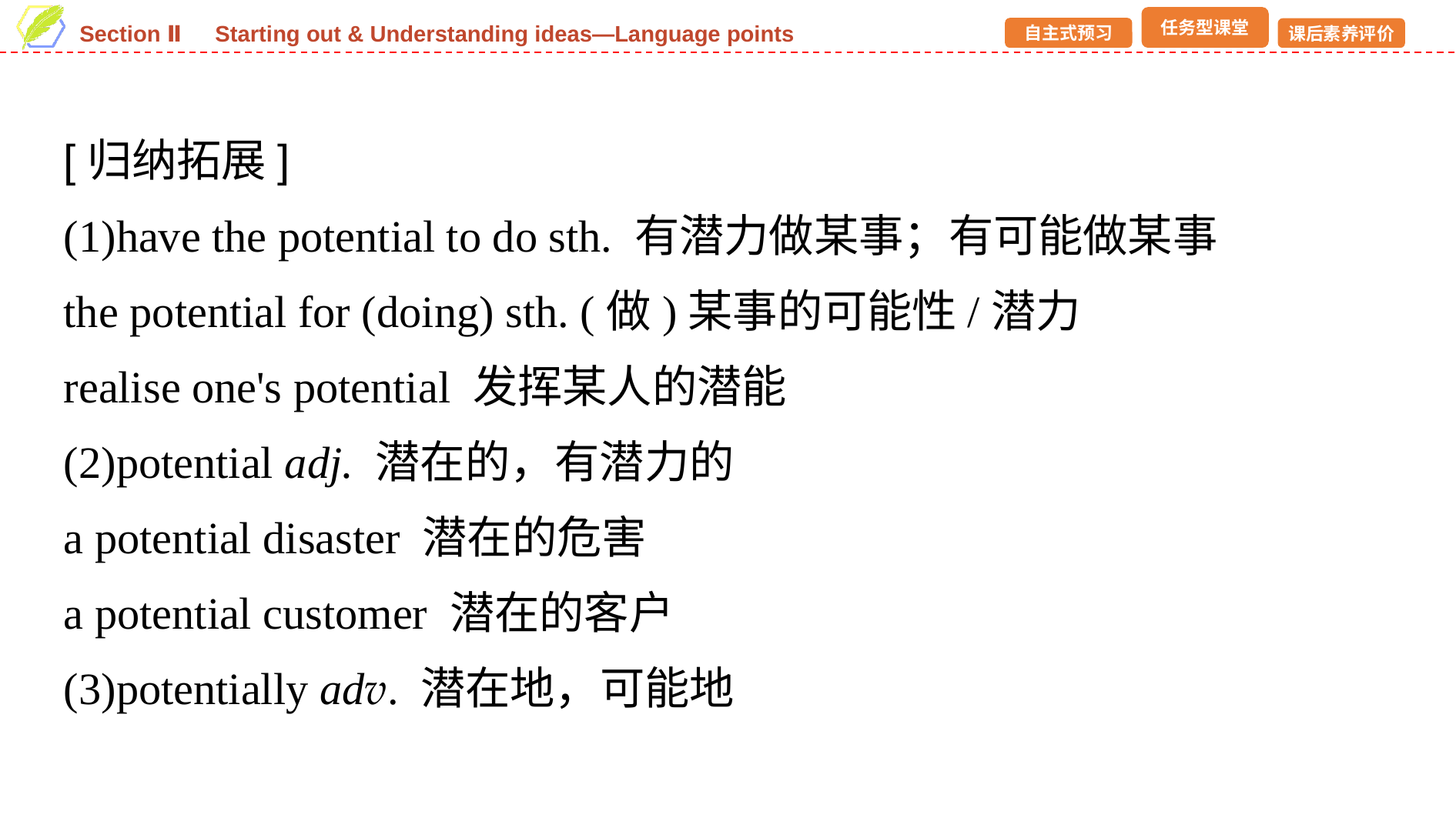

[归纳拓展]
(1)have the potential to do sth. 有潜力做某事；有可能做某事
the potential for (doing) sth. (做)某事的可能性/潜力
realise one's potential 发挥某人的潜能
(2)potential adj. 潜在的，有潜力的
a potential disaster 潜在的危害
a potential customer 潜在的客户
(3)potentially adv. 潜在地，可能地